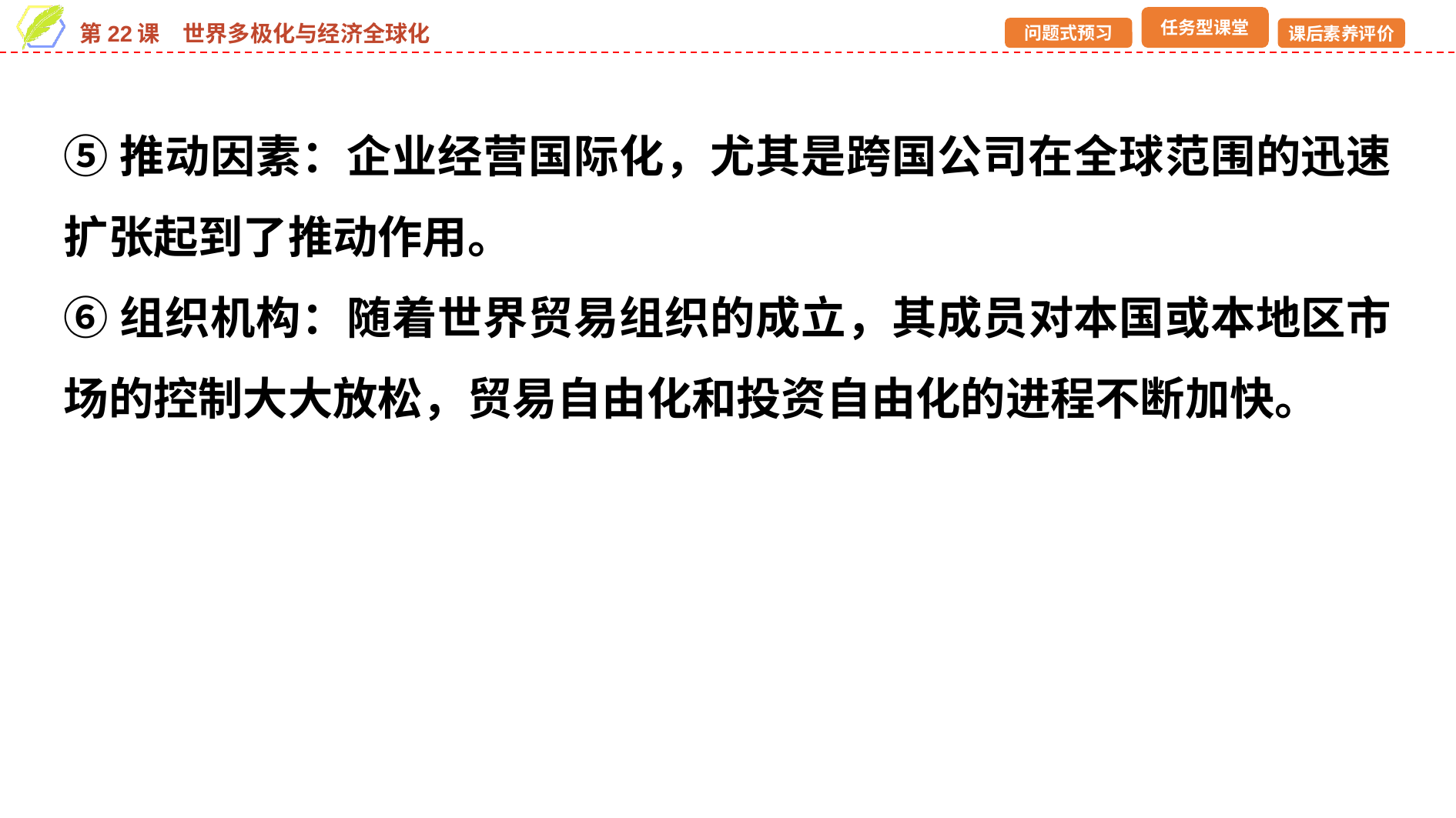

⑤推动因素：企业经营国际化，尤其是跨国公司在全球范围的迅速扩张起到了推动作用。
⑥组织机构：随着世界贸易组织的成立，其成员对本国或本地区市场的控制大大放松，贸易自由化和投资自由化的进程不断加快。